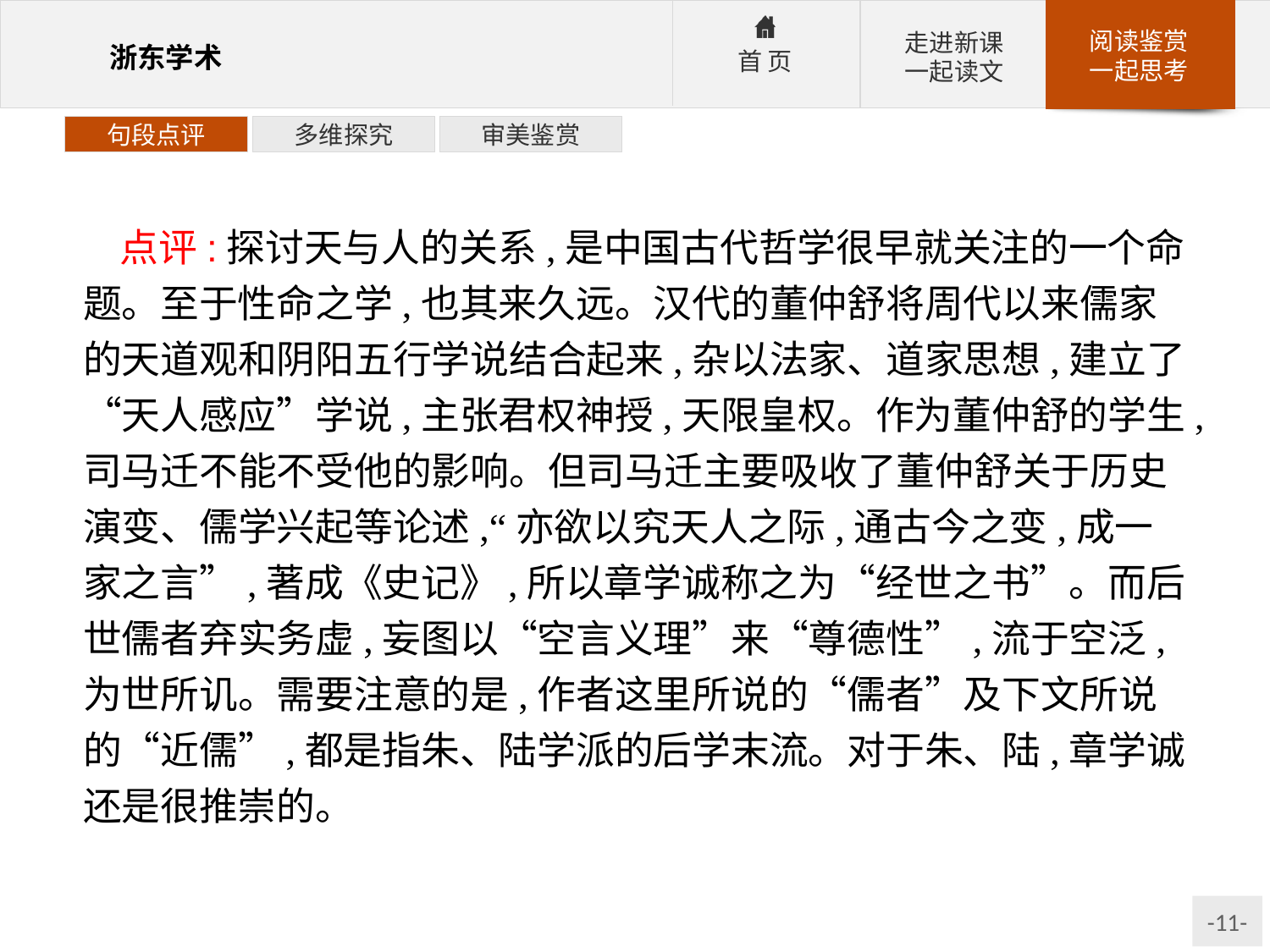

句段点评
多维探究
审美鉴赏
点评:探讨天与人的关系,是中国古代哲学很早就关注的一个命题。至于性命之学,也其来久远。汉代的董仲舒将周代以来儒家的天道观和阴阳五行学说结合起来,杂以法家、道家思想,建立了“天人感应”学说,主张君权神授,天限皇权。作为董仲舒的学生,司马迁不能不受他的影响。但司马迁主要吸收了董仲舒关于历史演变、儒学兴起等论述,“亦欲以究天人之际,通古今之变,成一家之言”,著成《史记》,所以章学诚称之为“经世之书”。而后世儒者弃实务虚,妄图以“空言义理”来“尊德性”,流于空泛,为世所讥。需要注意的是,作者这里所说的“儒者”及下文所说的“近儒”,都是指朱、陆学派的后学末流。对于朱、陆,章学诚还是很推崇的。